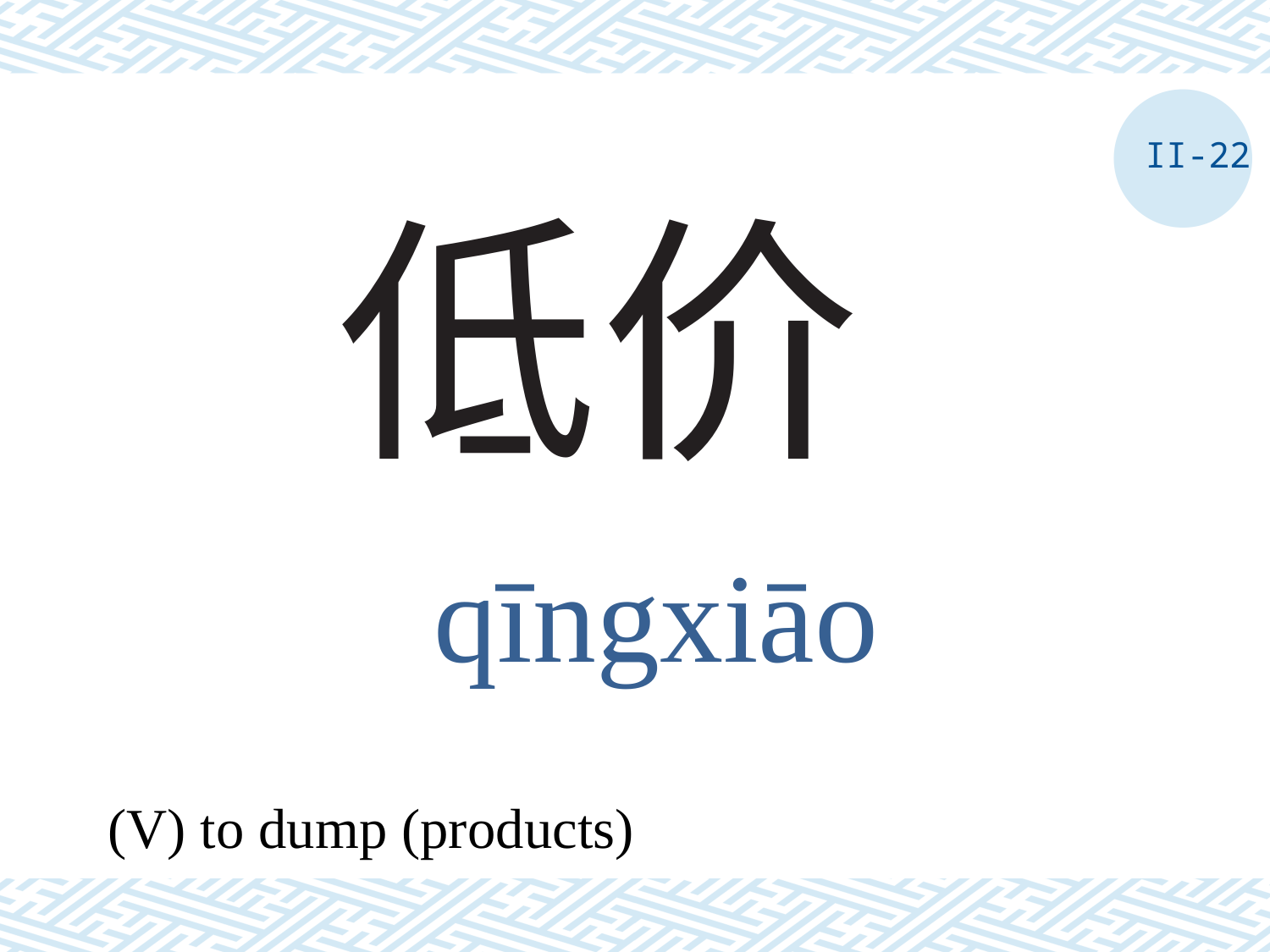

II-22

# 低价
qīngxiāo
(V) to dump (products)